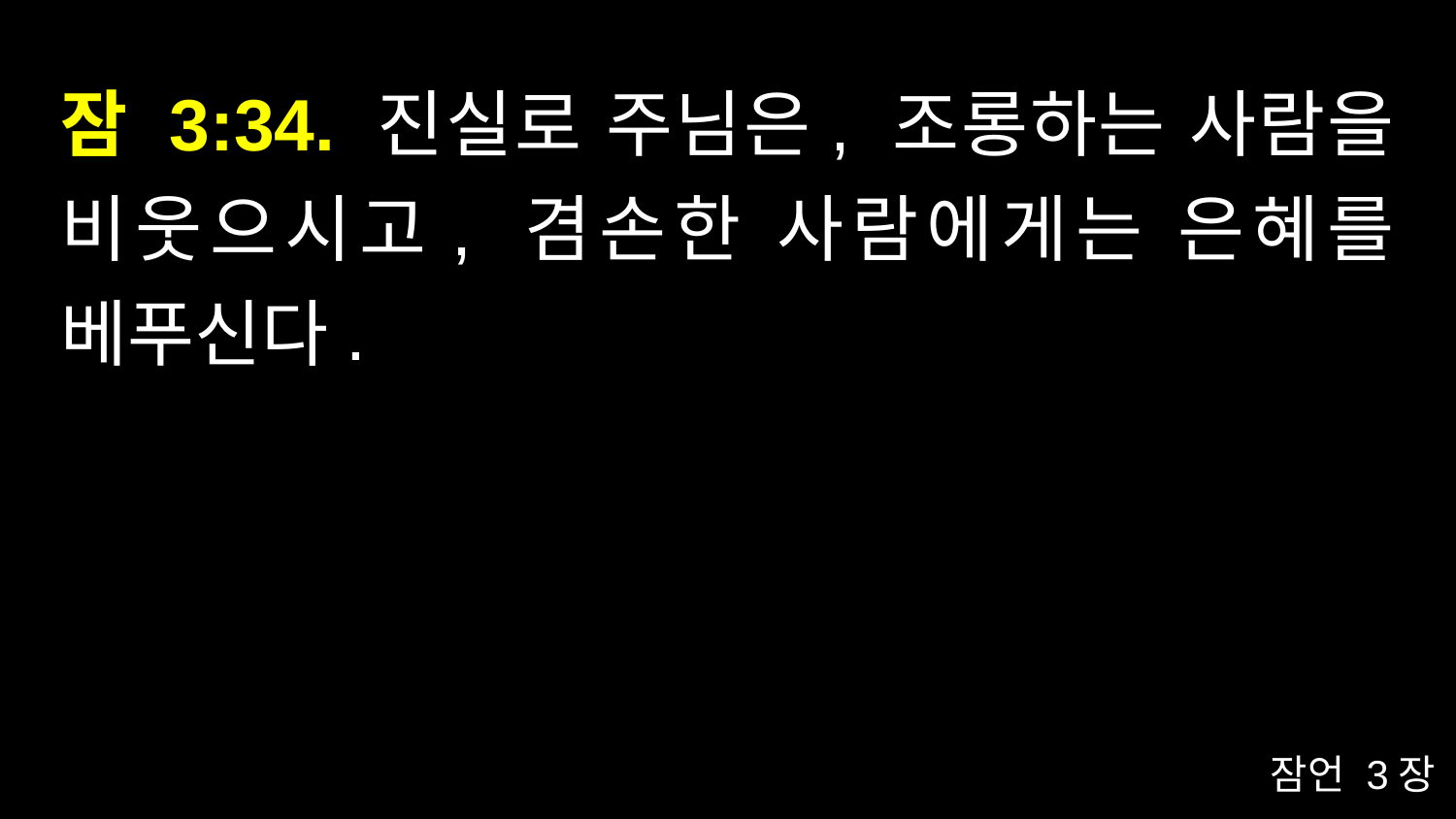

# 잠 3:34. 진실로 주님은, 조롱하는 사람을 비웃으시고, 겸손한 사람에게는 은혜를 베푸신다.
잠언 3장